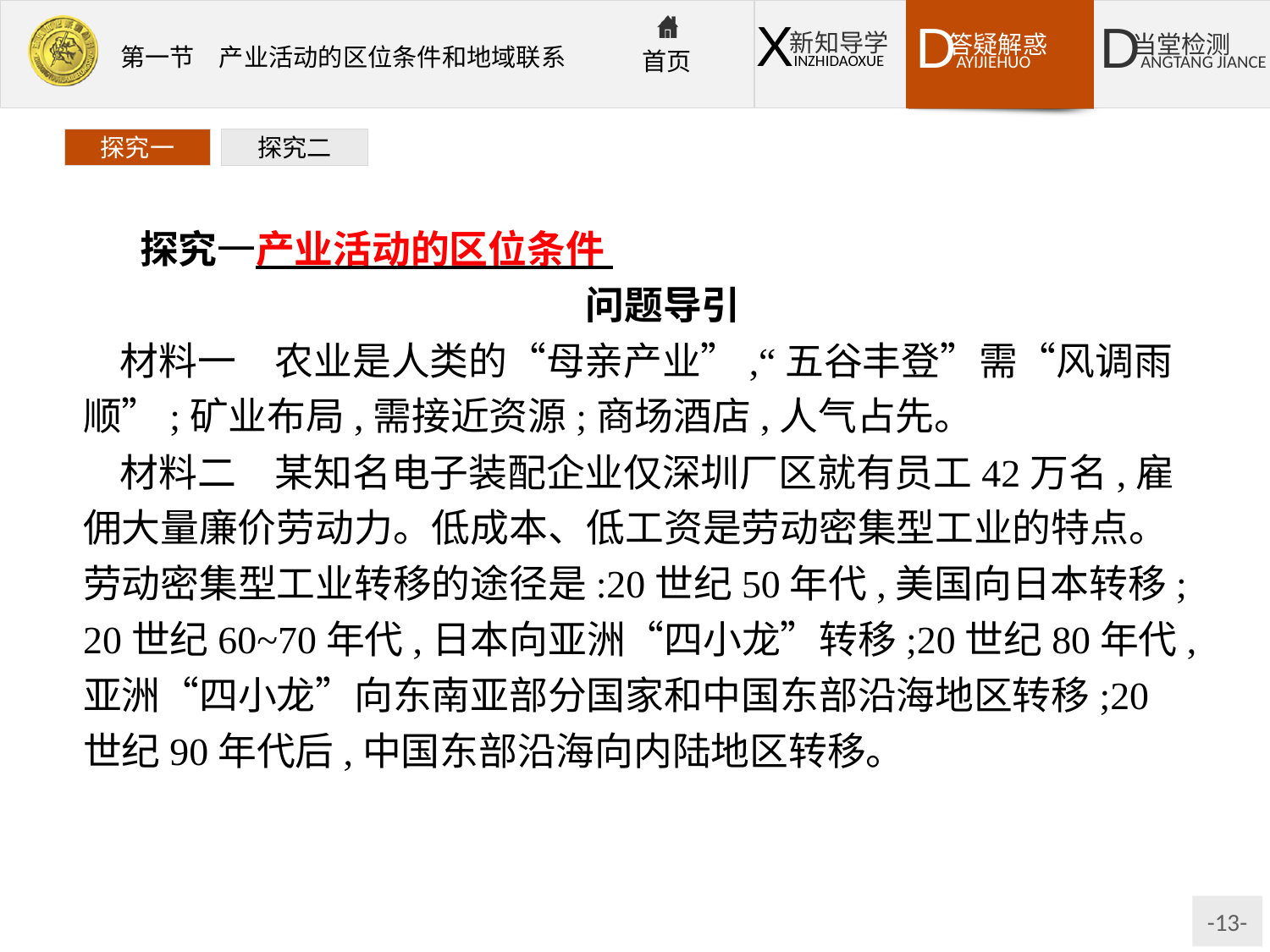

探究一
探究二
探究一产业活动的区位条件
问题导引
材料一　农业是人类的“母亲产业”,“五谷丰登”需“风调雨顺”;矿业布局,需接近资源;商场酒店,人气占先。
材料二　某知名电子装配企业仅深圳厂区就有员工42万名,雇佣大量廉价劳动力。低成本、低工资是劳动密集型工业的特点。劳动密集型工业转移的途径是:20世纪50年代,美国向日本转移;20世纪60~70年代,日本向亚洲“四小龙”转移;20世纪80年代,亚洲“四小龙”向东南亚部分国家和中国东部沿海地区转移;20世纪90年代后,中国东部沿海向内陆地区转移。